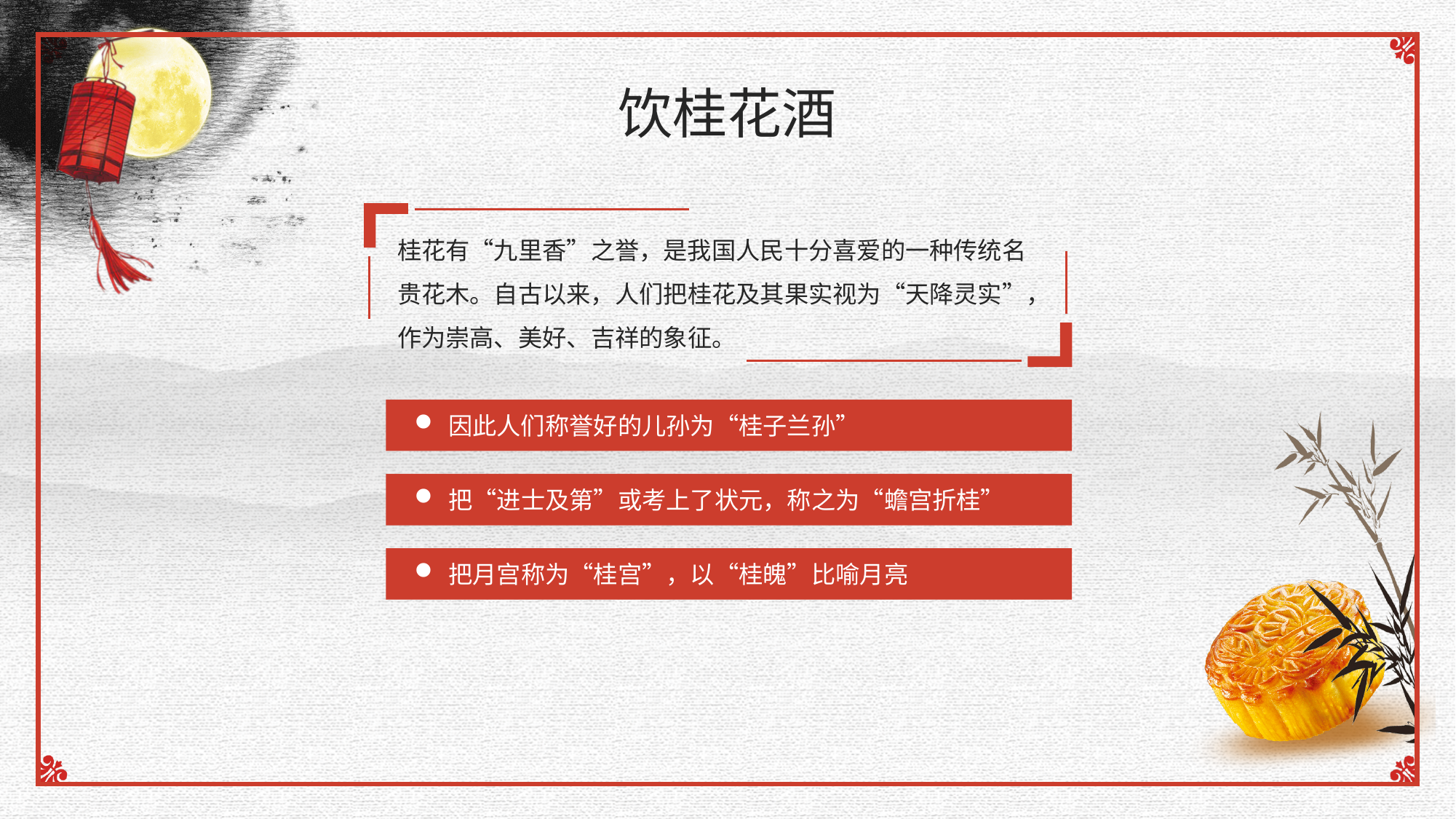

饮桂花酒

桂花有“九里香”之誉，是我国人民十分喜爱的一种传统名贵花木。自古以来，人们把桂花及其果实视为“天降灵实”，作为崇高、美好、吉祥的象征。

因此人们称誉好的儿孙为“桂子兰孙”

把“进士及第”或考上了状元，称之为“蟾宫折桂”

把月宫称为“桂宫”，以“桂魄”比喻月亮